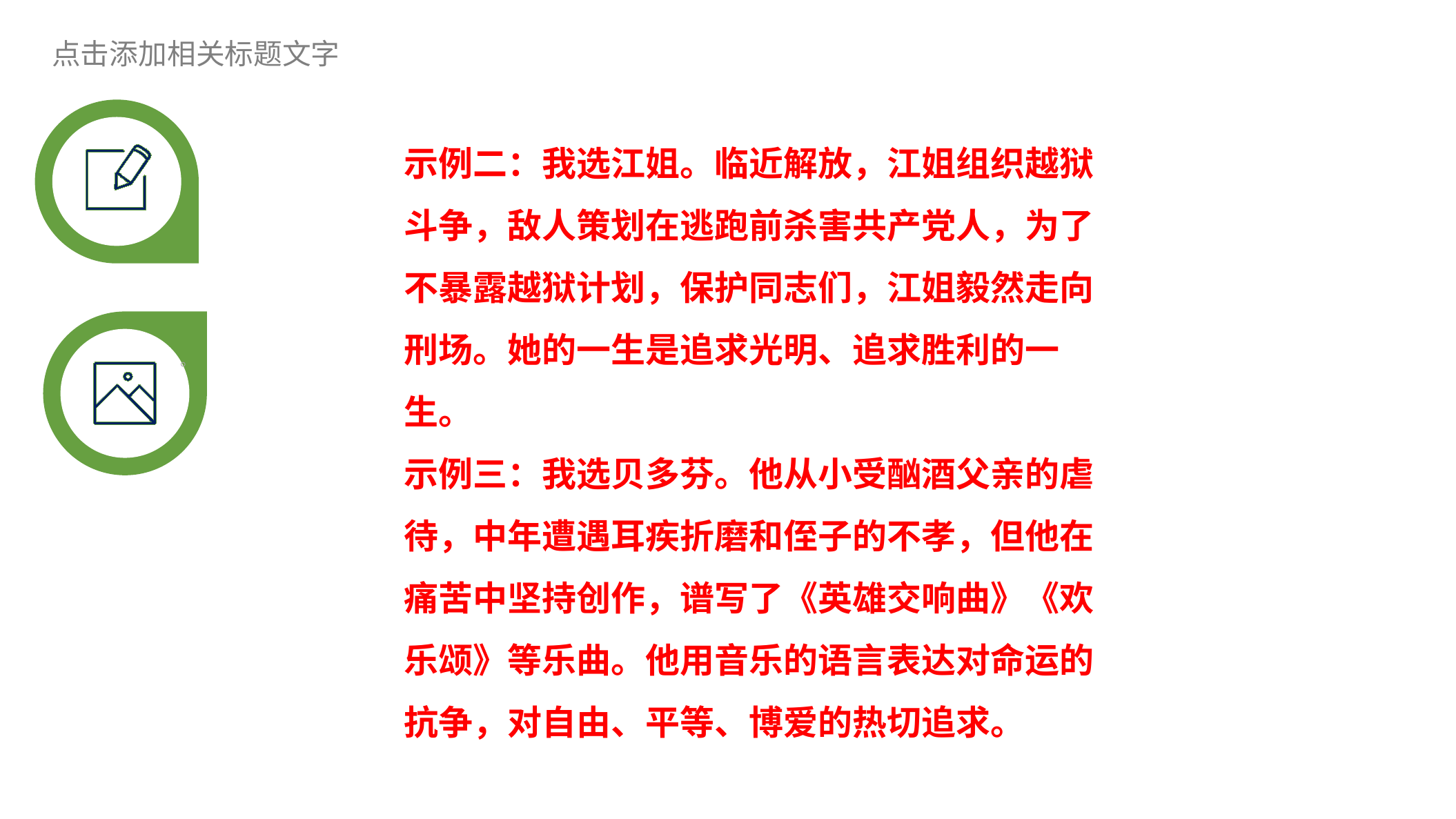

示例二：我选江姐。临近解放，江姐组织越狱斗争，敌人策划在逃跑前杀害共产党人，为了不暴露越狱计划，保护同志们，江姐毅然走向刑场。她的一生是追求光明、追求胜利的一生。
示例三：我选贝多芬。他从小受酗酒父亲的虐待，中年遭遇耳疾折磨和侄子的不孝，但他在痛苦中坚持创作，谱写了《英雄交响曲》《欢乐颂》等乐曲。他用音乐的语言表达对命运的抗争，对自由、平等、博爱的热切追求。

。